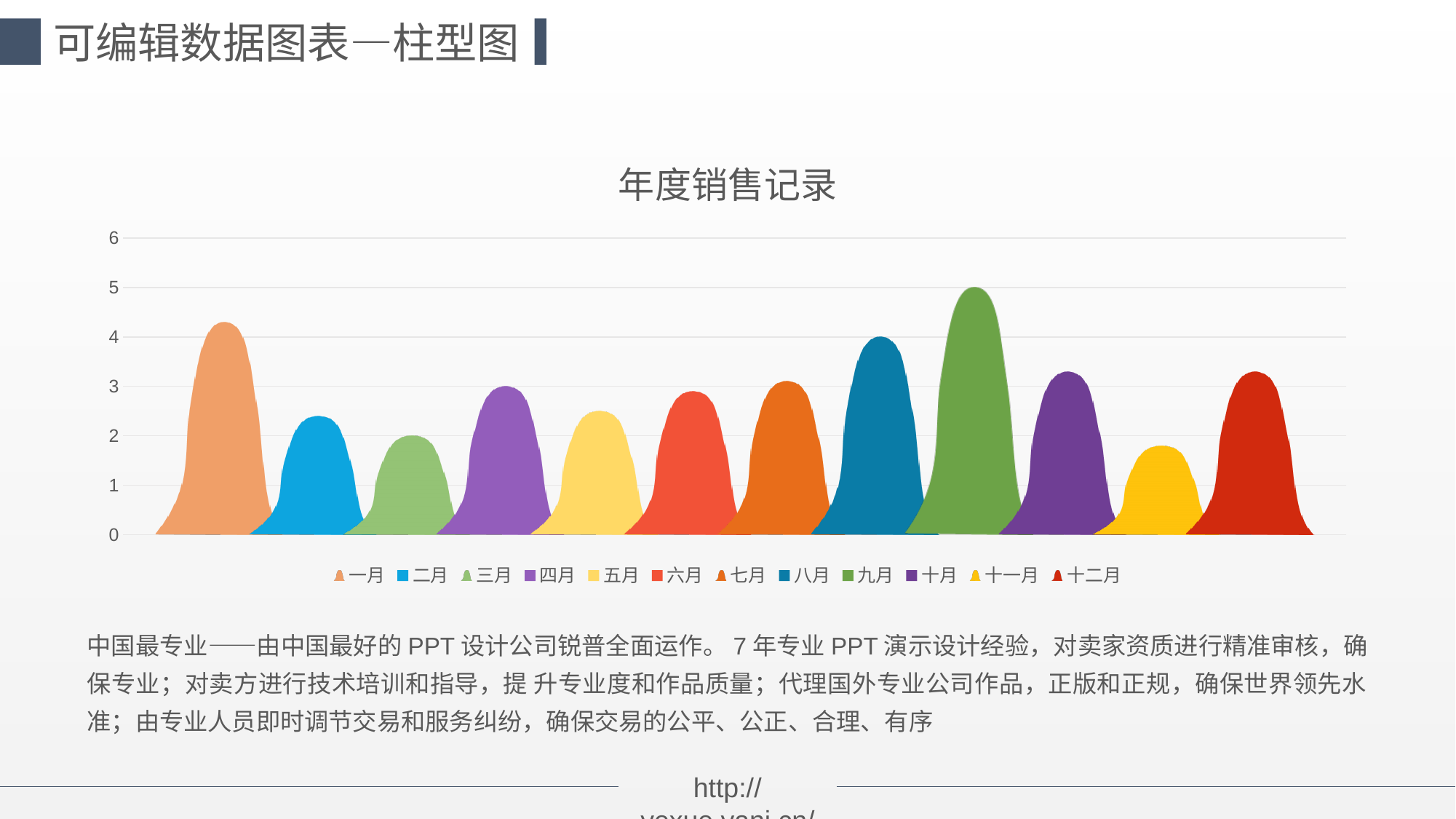

可编辑数据图表—柱型图

### Chart: 年度销售记录

| Category | 一月 | 二月 | 三月 | 四月 | 五月 | 六月 | 七月 | 八月 | 九月 | 十月 | 十一月 | 十二月 |
|---|---|---|---|---|---|---|---|---|---|---|---|---|
| 类别 1 | 4.3 | 2.4 | 2.0 | 3.0 | 2.5 | 2.9 | 3.1 | 4.0 | 5.0 | 3.3 | 1.8 | 3.3 |
中国最专业——由中国最好的PPT设计公司锐普全面运作。7年专业PPT演示设计经验，对卖家资质进行精准审核，确保专业；对卖方进行技术培训和指导，提 升专业度和作品质量；代理国外专业公司作品，正版和正规，确保世界领先水准；由专业人员即时调节交易和服务纠纷，确保交易的公平、公正、合理、有序
http://yexue.yanj.cn/